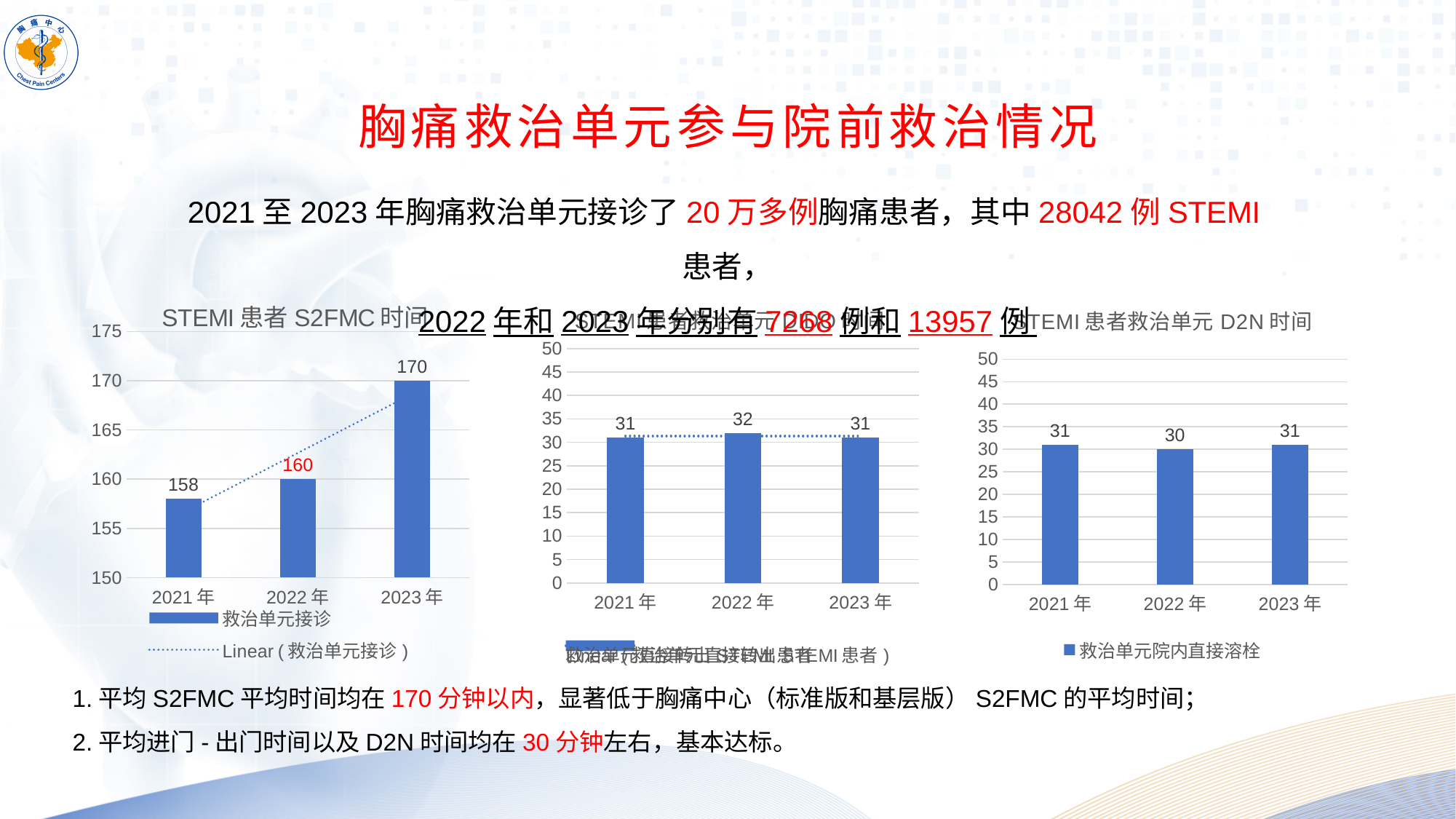

胸痛救治单元参与院前救治情况
2021至2023年胸痛救治单元接诊了20万多例胸痛患者，其中28042例STEMI患者，
2022年和2023年分别有7268例和13957例

### Chart: STEMI患者S2FMC时间

| Category | 救治单元接诊 |
|---|---|
| 2021年 | 158.0 |
| 2022年 | 160.0 |
| 2023年 | 170.0 |

### Chart: STEMI患者救治单元DIDO时间

| Category | 救治单元直接转出STEMI患者 |
|---|---|
| 2021年 | 31.0 |
| 2022年 | 32.0 |
| 2023年 | 31.0 |

### Chart: STEMI患者救治单元D2N时间

| Category | 救治单元院内直接溶栓 |
|---|---|
| 2021年 | 31.0 |
| 2022年 | 30.0 |
| 2023年 | 31.0 |
1.平均S2FMC平均时间均在170分钟以内，显著低于胸痛中心（标准版和基层版）S2FMC的平均时间；
2.平均进门-出门时间以及D2N时间均在30分钟左右，基本达标。